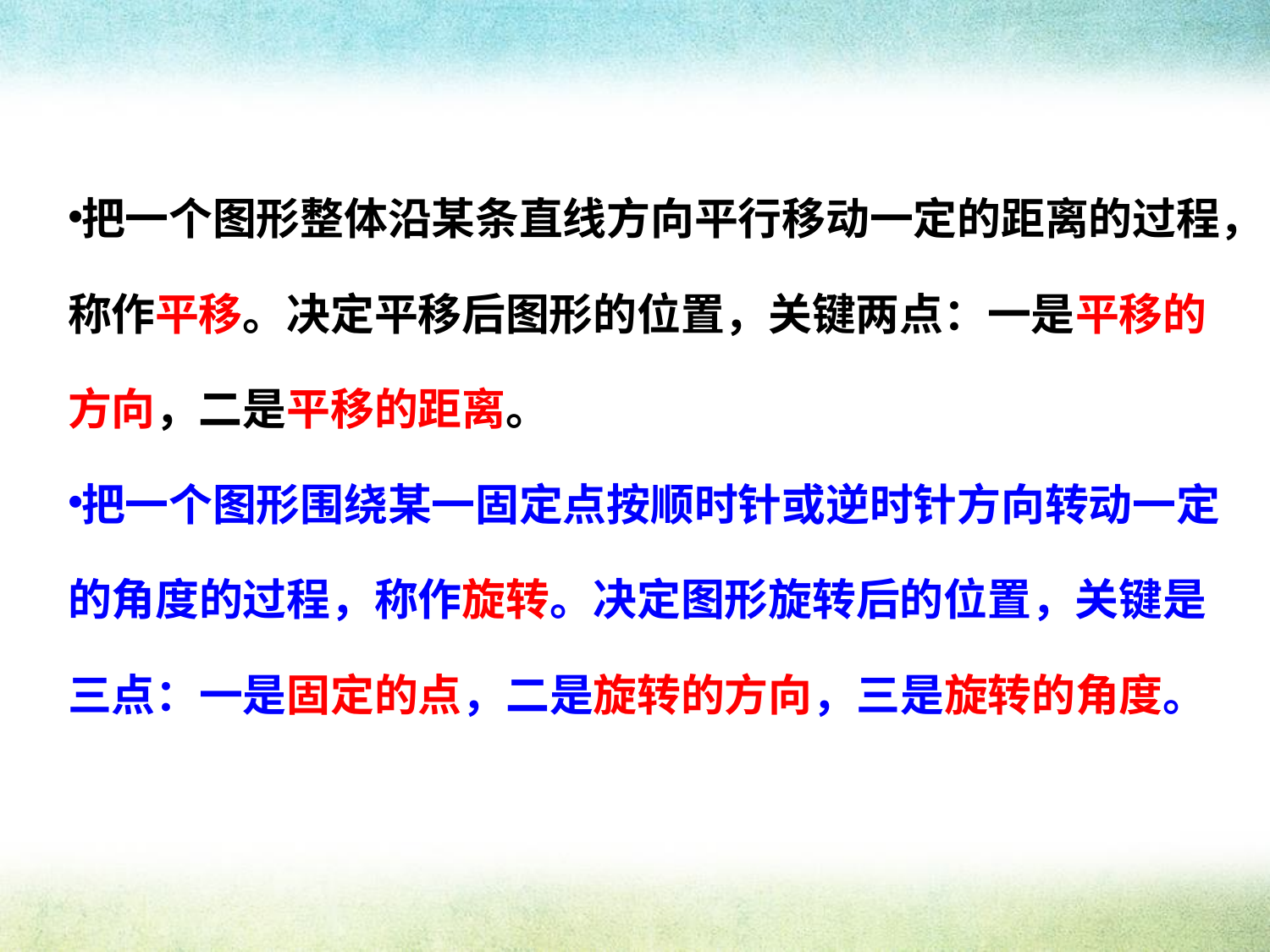

把一个图形整体沿某条直线方向平行移动一定的距离的过程，称作平移。决定平移后图形的位置，关键两点：一是平移的方向，二是平移的距离。
把一个图形围绕某一固定点按顺时针或逆时针方向转动一定的角度的过程，称作旋转。决定图形旋转后的位置，关键是三点：一是固定的点，二是旋转的方向，三是旋转的角度。